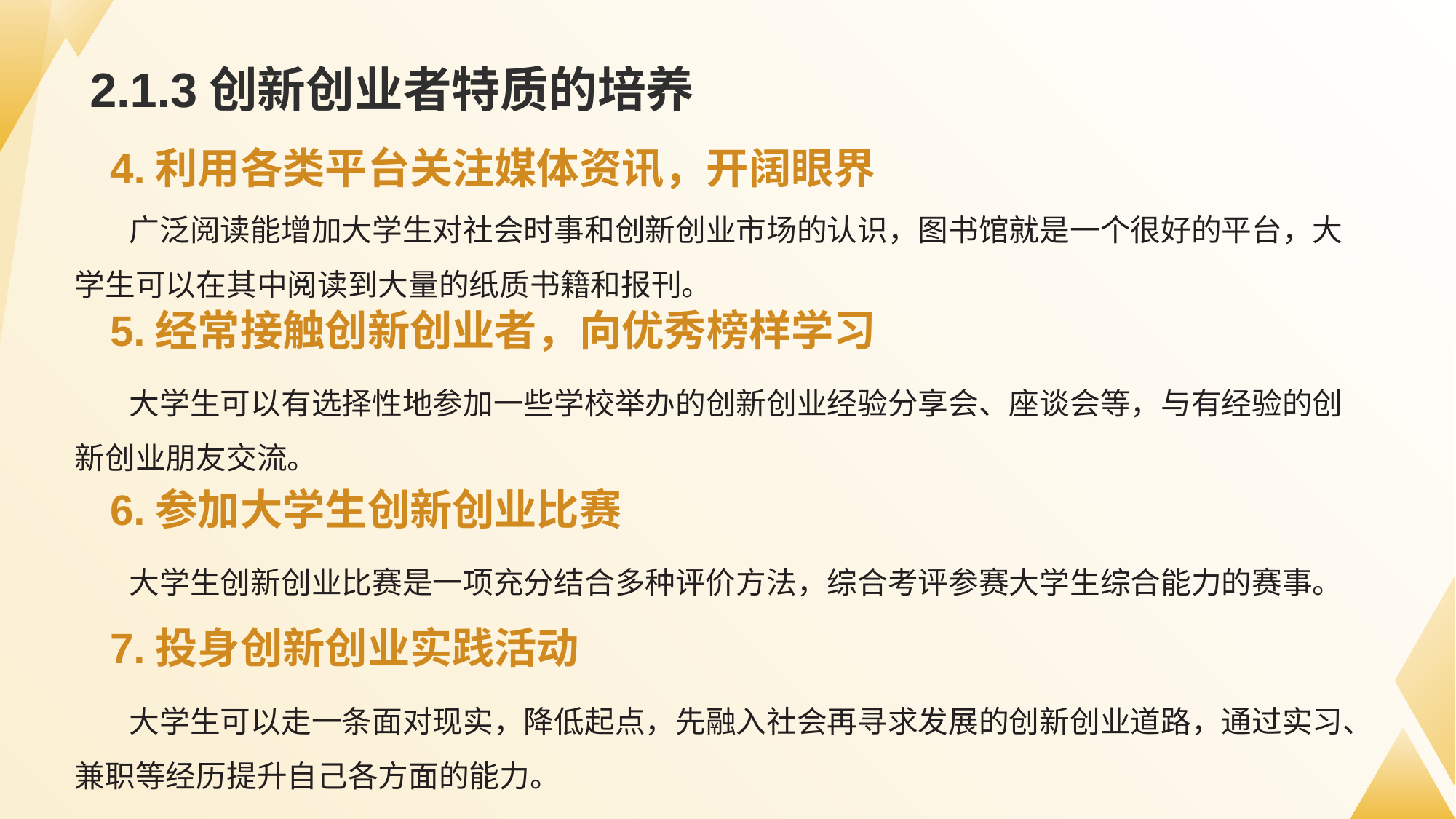

# 2.1.3创新创业者特质的培养
4.利用各类平台关注媒体资讯，开阔眼界
广泛阅读能增加大学生对社会时事和创新创业市场的认识，图书馆就是一个很好的平台，大学生可以在其中阅读到大量的纸质书籍和报刊。
5.经常接触创新创业者，向优秀榜样学习
大学生可以有选择性地参加一些学校举办的创新创业经验分享会、座谈会等，与有经验的创新创业朋友交流。
6.参加大学生创新创业比赛
大学生创新创业比赛是一项充分结合多种评价方法，综合考评参赛大学生综合能力的赛事。
7.投身创新创业实践活动
大学生可以走一条面对现实，降低起点，先融入社会再寻求发展的创新创业道路，通过实习、兼职等经历提升自己各方面的能力。